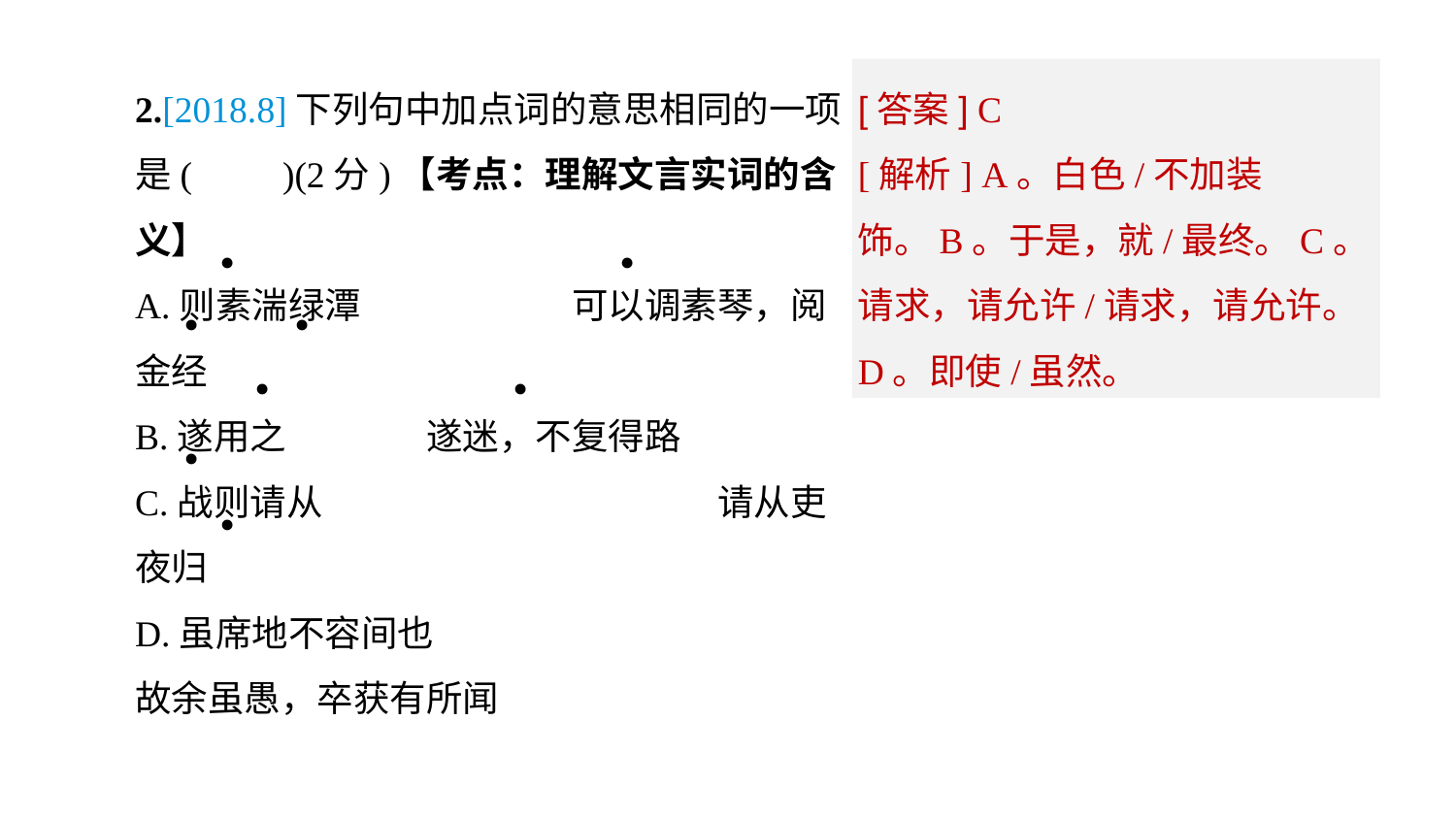

[答案] C
[解析] A。白色/不加装饰。B。于是，就/最终。C。请求，请允许/请求，请允许。 D。即使/虽然。
2.[2018.8]下列句中加点词的意思相同的一项是(　　)(2分)【考点：理解文言实词的含义】
A.则素湍绿潭　　　	可以调素琴，阅金经
B.遂用之	遂迷，不复得路
C.战则请从			请从吏夜归
D.虽席地不容间也
故余虽愚，卒获有所闻
·
·
·
·
·
·
·
·